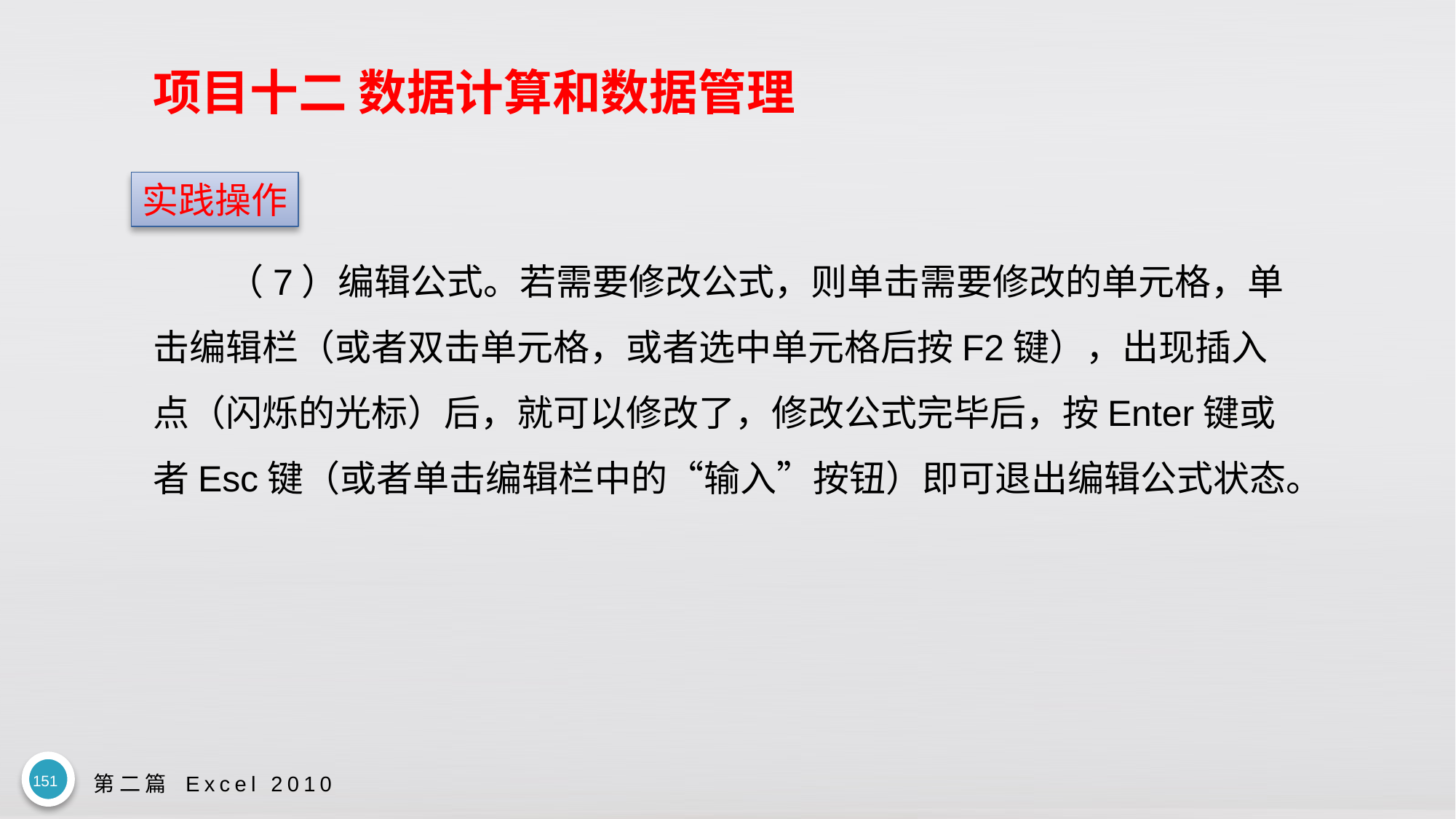

# 项目十二 数据计算和数据管理
实践操作
（7）编辑公式。若需要修改公式，则单击需要修改的单元格，单击编辑栏（或者双击单元格，或者选中单元格后按F2键），出现插入点（闪烁的光标）后，就可以修改了，修改公式完毕后，按Enter键或者Esc键（或者单击编辑栏中的“输入”按钮）即可退出编辑公式状态。
151